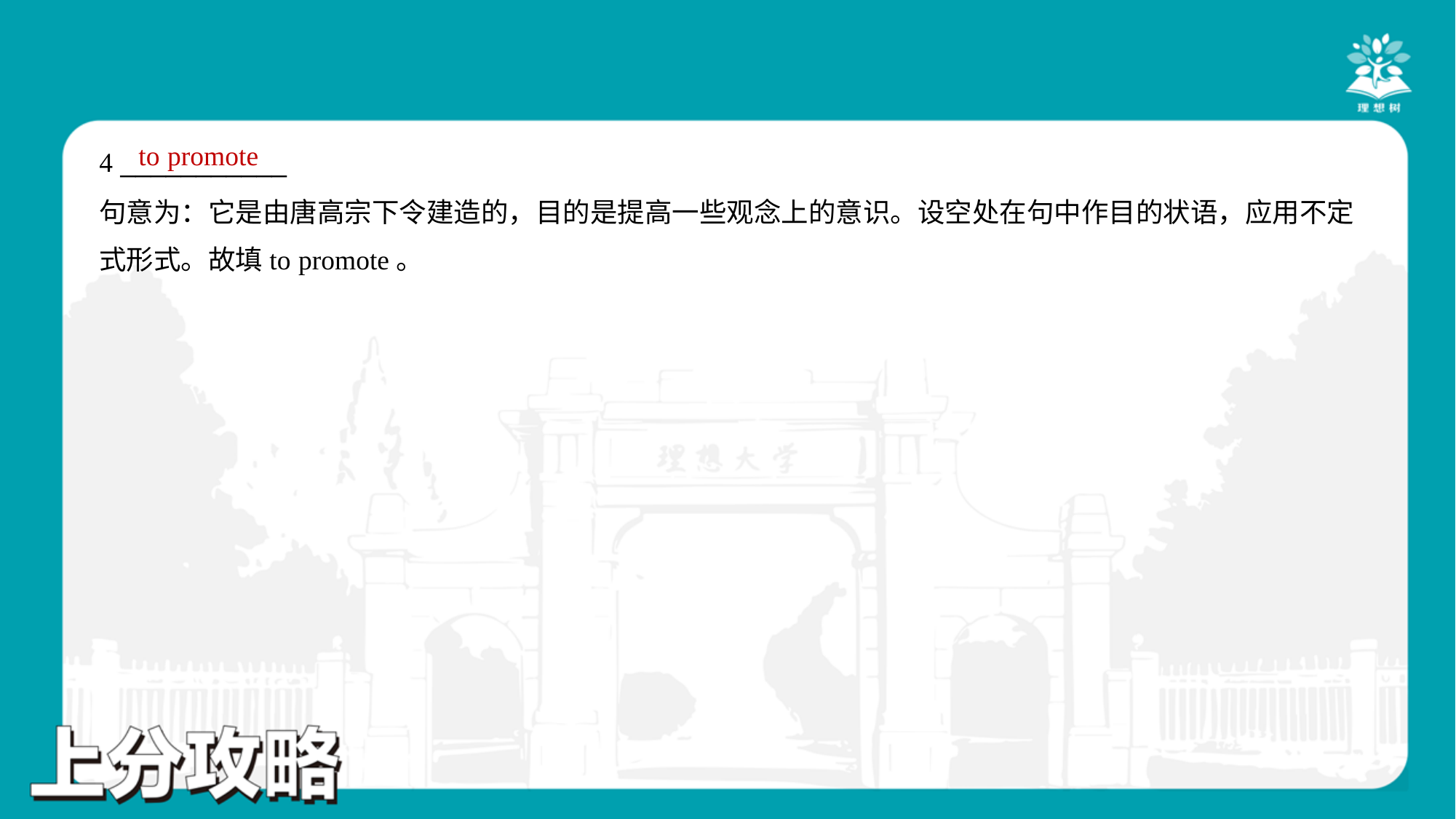

to promote
4 ___________
句意为：它是由唐高宗下令建造的，目的是提高一些观念上的意识。设空处在句中作目的状语，应用不定
式形式。故填to promote。